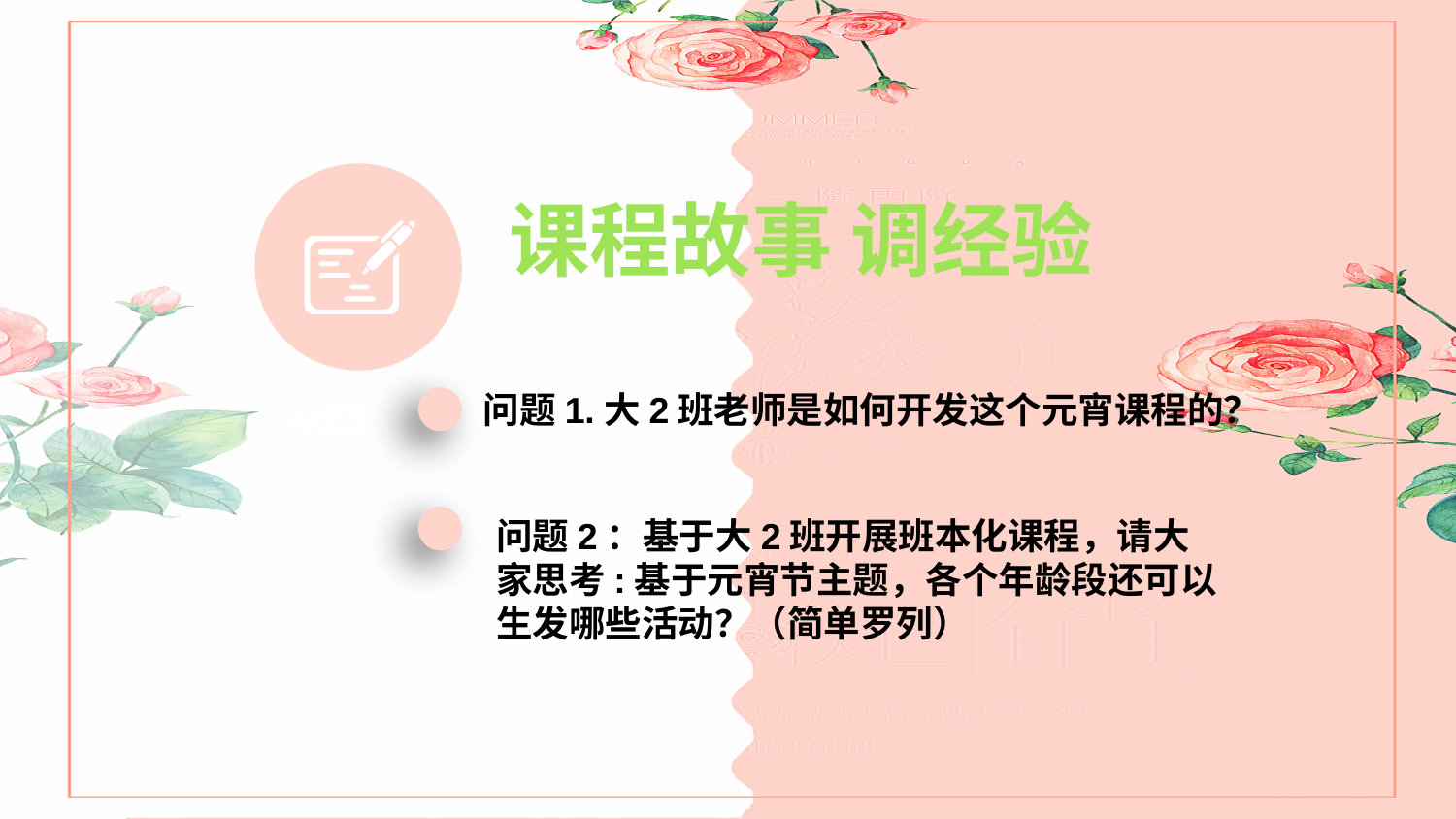

课程故事 调经验
问题1.大2班老师是如何开发这个元宵课程的？

第四部分

问题2：基于大2班开展班本化课程，请大家思考:基于元宵节主题，各个年龄段还可以生发哪些活动？（简单罗列）